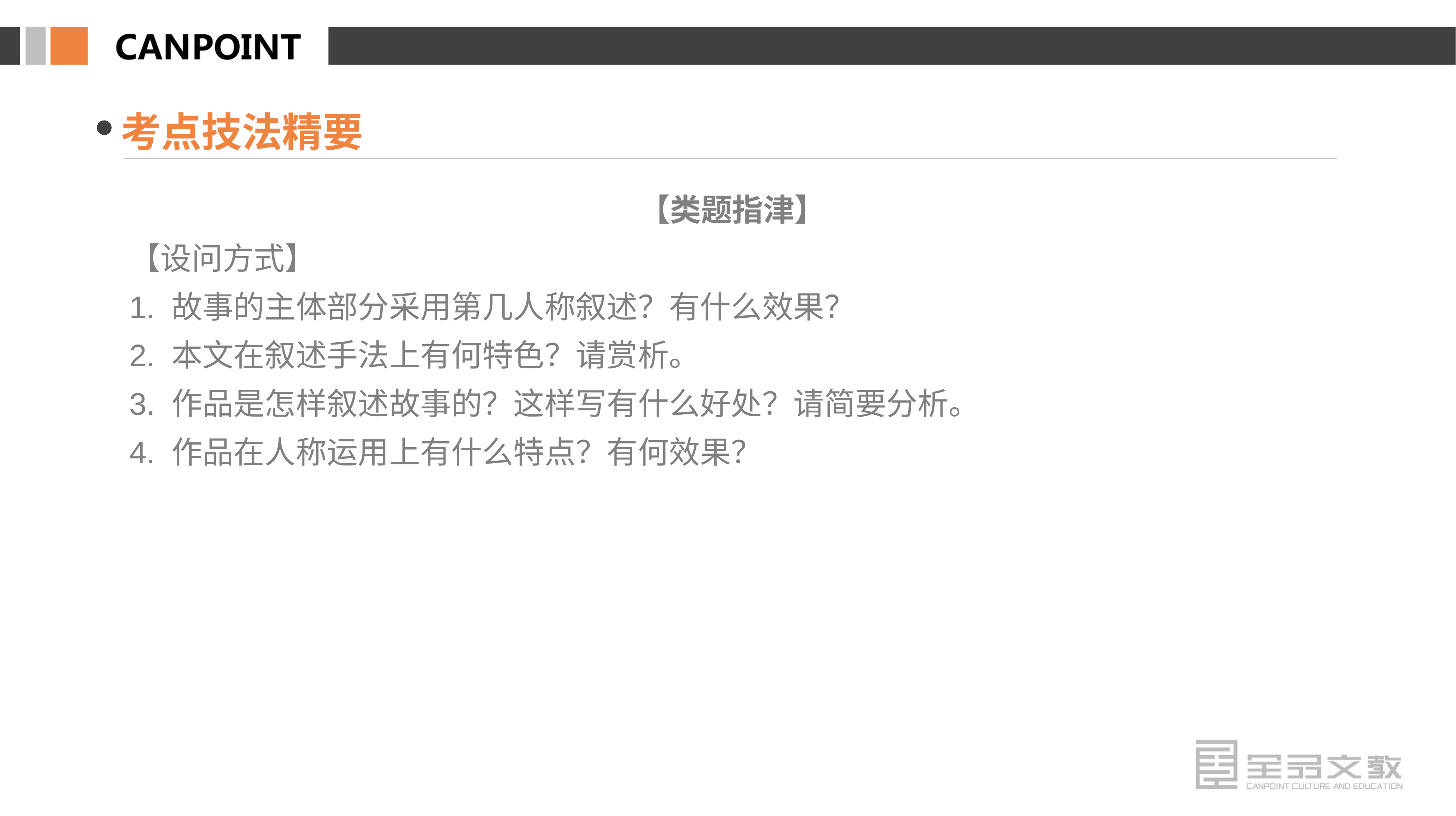

考点技法精要

【类题指津】
【设问方式】
1. 故事的主体部分采用第几人称叙述？有什么效果？
2. 本文在叙述手法上有何特色？请赏析。
3. 作品是怎样叙述故事的？这样写有什么好处？请简要分析。
4. 作品在人称运用上有什么特点？有何效果？